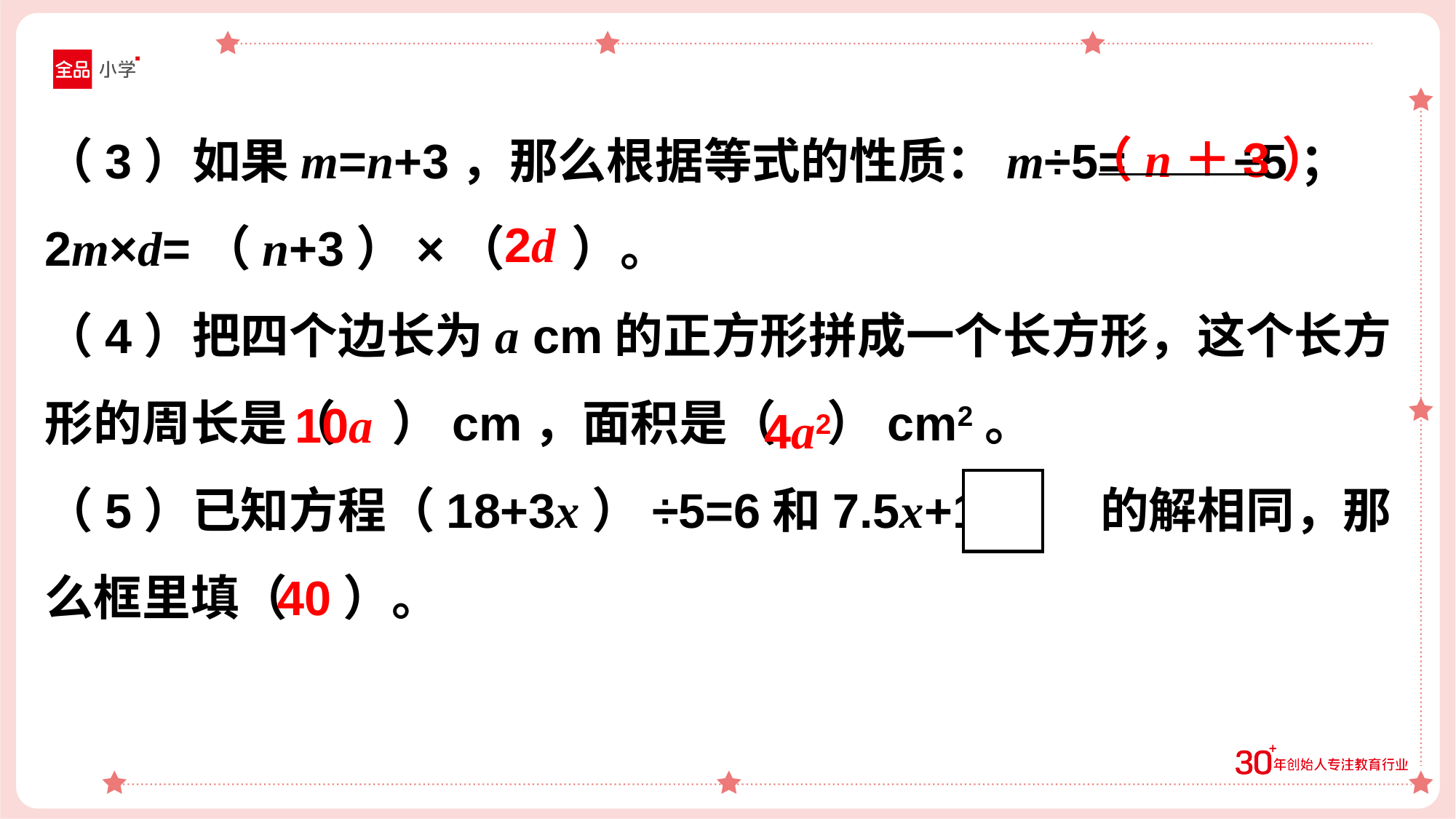

（3）如果m=n+3，那么根据等式的性质：m÷5=        ÷5；2m×d=（n+3）×（      ）。
（4）把四个边长为a cm的正方形拼成一个长方形，这个长方形的周长是（     ）cm，面积是（     ）cm2。
（5）已知方程（18+3x）÷5=6和7.5x+10=    的解相同，那么框里填（     ）。
（n＋3）
2d
10a
4a2

40